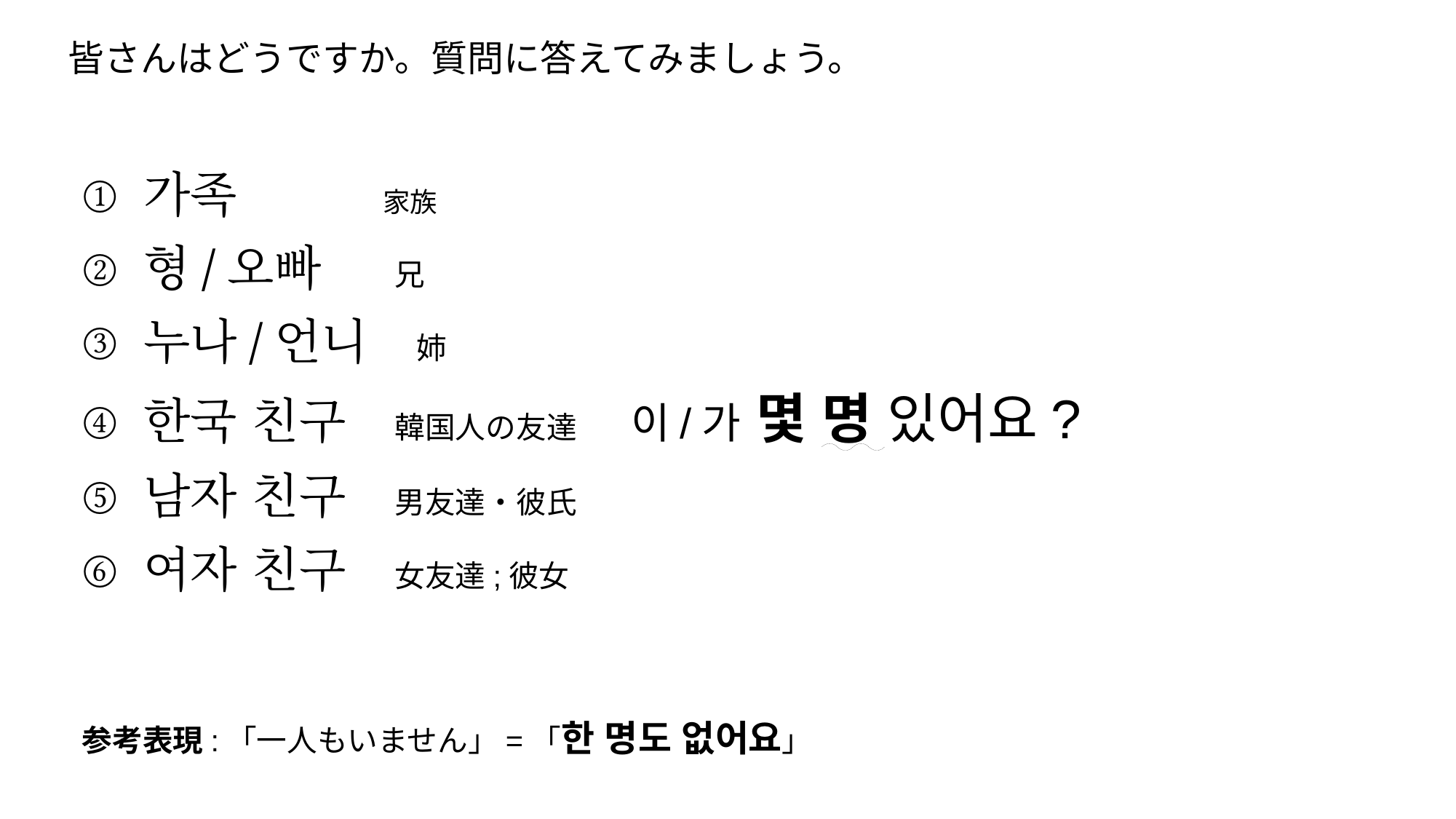

# 皆さんはどうですか。質問に答えてみましょう。

가족　　　家族
형/오빠　  兄
누나/언니　姉
한국 친구　韓国人の友達        이/가 몇 명 있어요?
남자 친구　男友達・彼氏
여자 친구　女友達;彼女

参考表現:「一人もいません」=「한 명도 없어요」